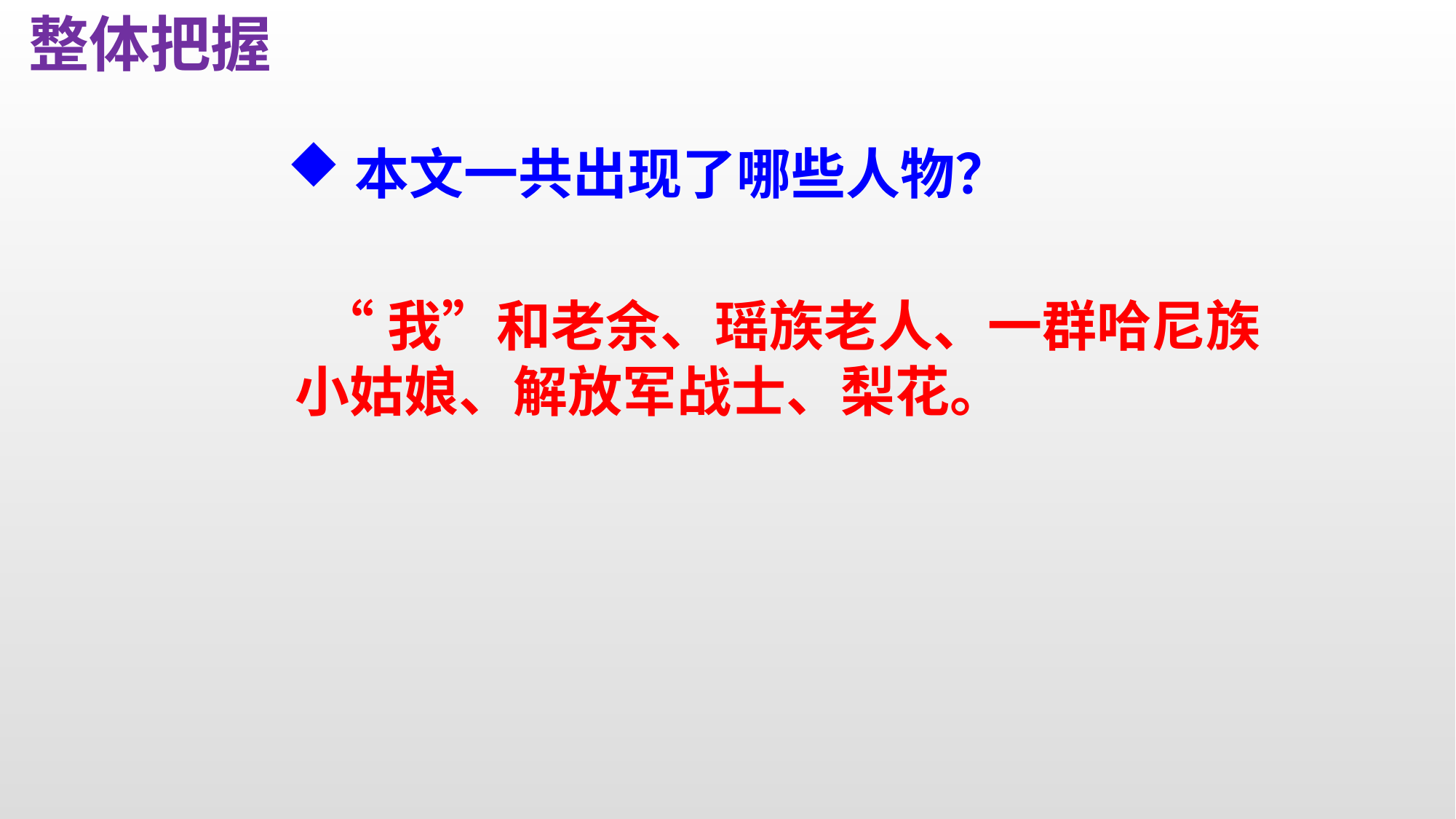

整体把握
本文一共出现了哪些人物？
  “我”和老余、瑶族老人、一群哈尼族小姑娘、解放军战士、梨花。